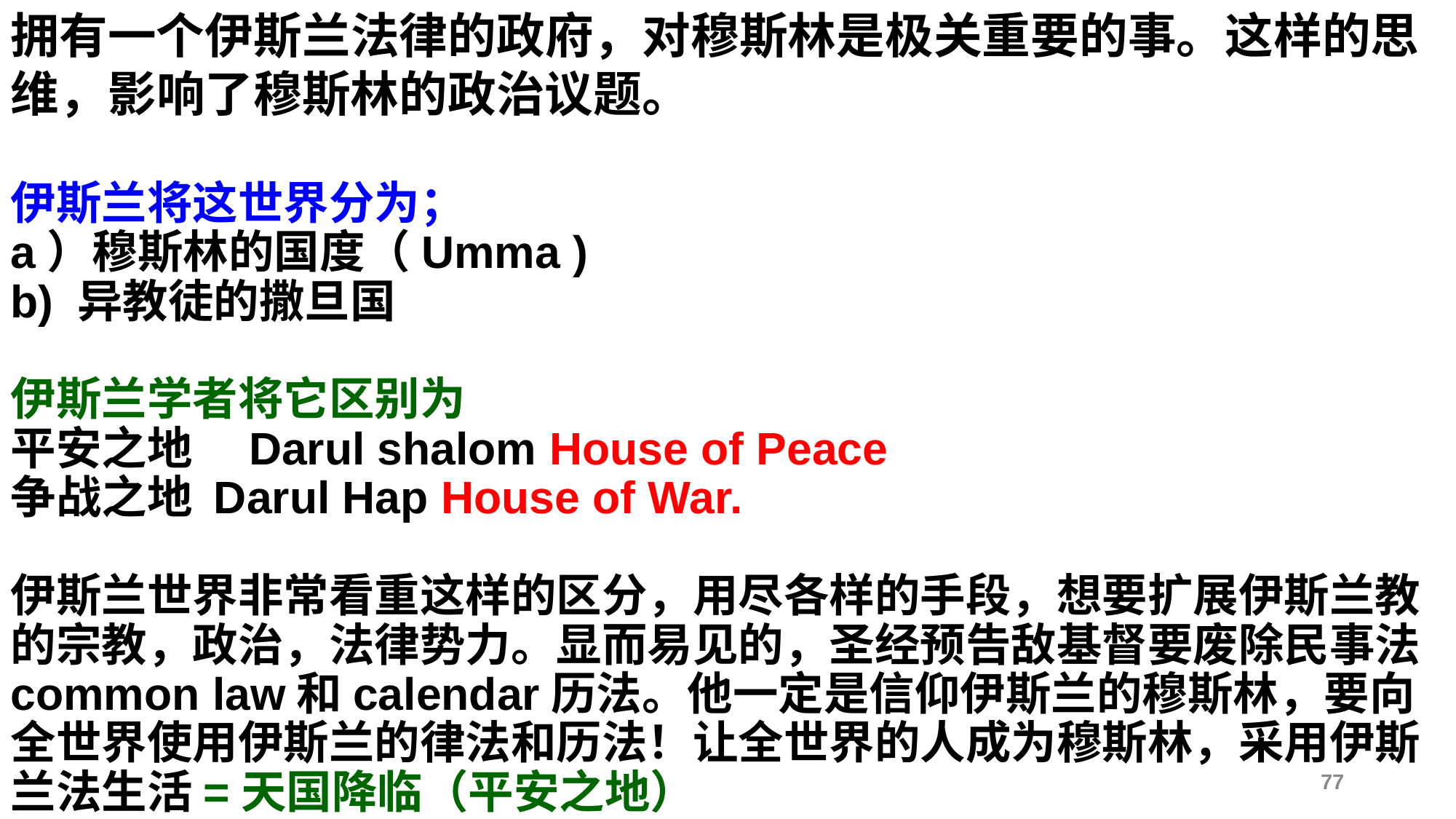

拥有一个伊斯兰法律的政府，对穆斯林是极关重要的事。这样的思维，影响了穆斯林的政治议题。

伊斯兰将这世界分为；
a）穆斯林的国度（Umma )
b) 异教徒的撒旦国

伊斯兰学者将它区别为
平安之地　Darul shalom House of Peace
争战之地 Darul Hap House of War.

伊斯兰世界非常看重这样的区分，用尽各样的手段，想要扩展伊斯兰教的宗教，政治，法律势力。显而易见的，圣经预告敌基督要废除民事法common law和calendar历法。他一定是信仰伊斯兰的穆斯林，要向全世界使用伊斯兰的律法和历法！让全世界的人成为穆斯林，采用伊斯兰法生活=天国降临（平安之地）
77